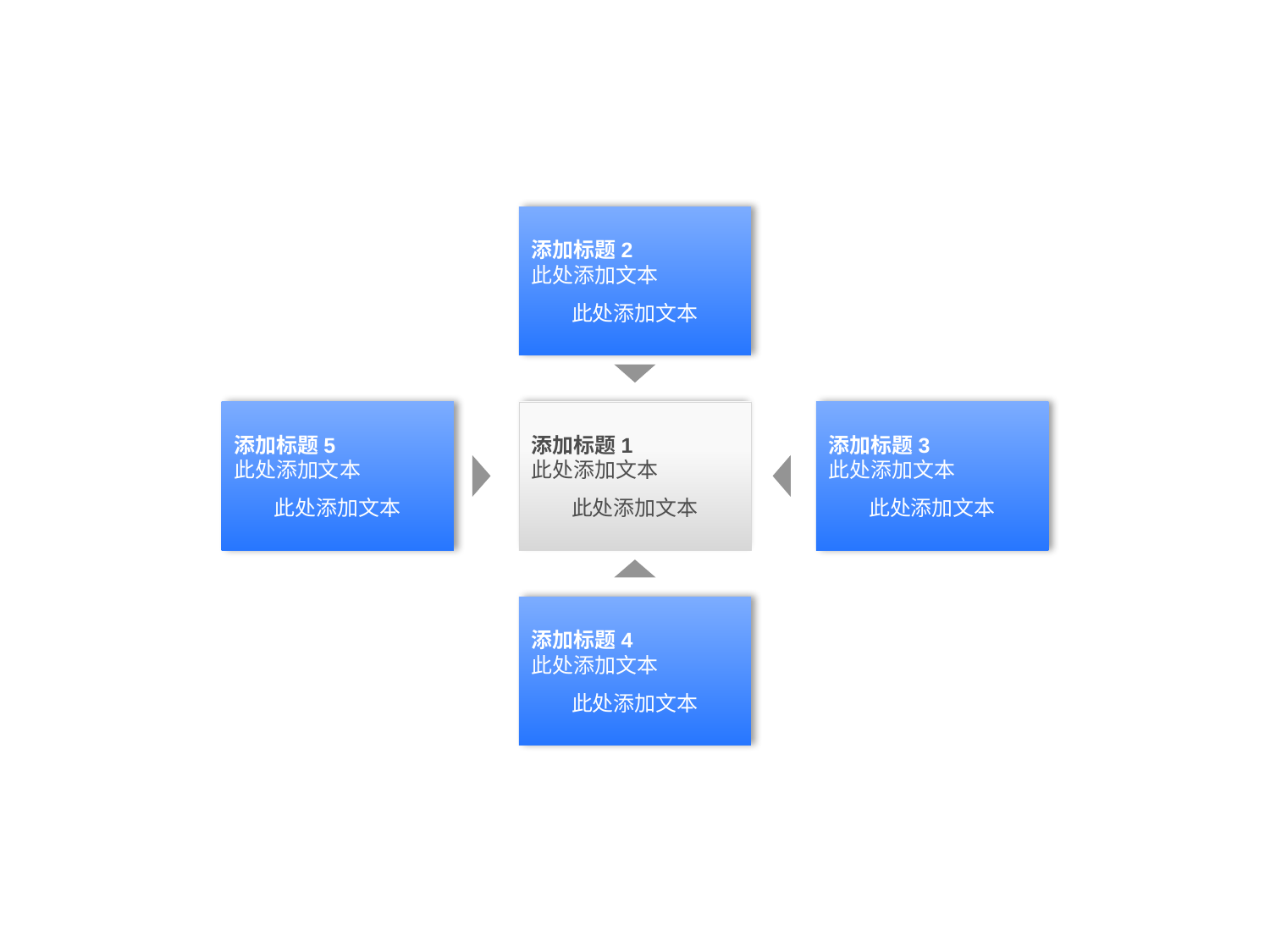

添加标题2
此处添加文本
此处添加文本

添加标题5
此处添加文本
此处添加文本
添加标题1
此处添加文本
此处添加文本
添加标题3
此处添加文本
此处添加文本

添加标题4
此处添加文本
此处添加文本